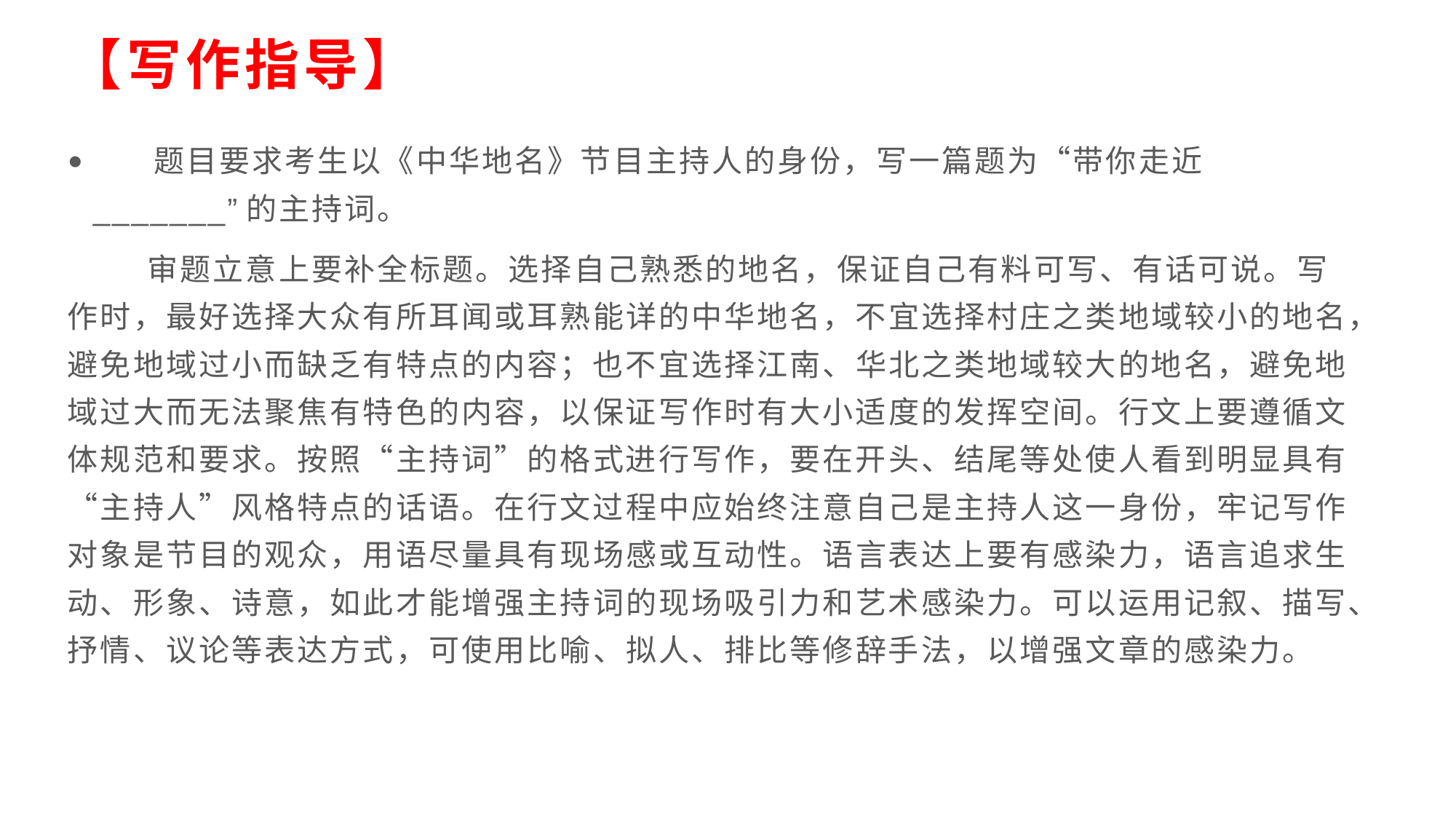

# 【写作指导】
       题目要求考生以《中华地名》节目主持人的身份，写一篇题为“带你走近_______”的主持词。
        审题立意上要补全标题。选择自己熟悉的地名，保证自己有料可写、有话可说。写作时，最好选择大众有所耳闻或耳熟能详的中华地名，不宜选择村庄之类地域较小的地名，避免地域过小而缺乏有特点的内容；也不宜选择江南、华北之类地域较大的地名，避免地域过大而无法聚焦有特色的内容，以保证写作时有大小适度的发挥空间。行文上要遵循文体规范和要求。按照“主持词”的格式进行写作，要在开头、结尾等处使人看到明显具有“主持人”风格特点的话语。在行文过程中应始终注意自己是主持人这一身份，牢记写作对象是节目的观众，用语尽量具有现场感或互动性。语言表达上要有感染力，语言追求生动、形象、诗意，如此才能增强主持词的现场吸引力和艺术感染力。可以运用记叙、描写、抒情、议论等表达方式，可使用比喻、拟人、排比等修辞手法，以增强文章的感染力。